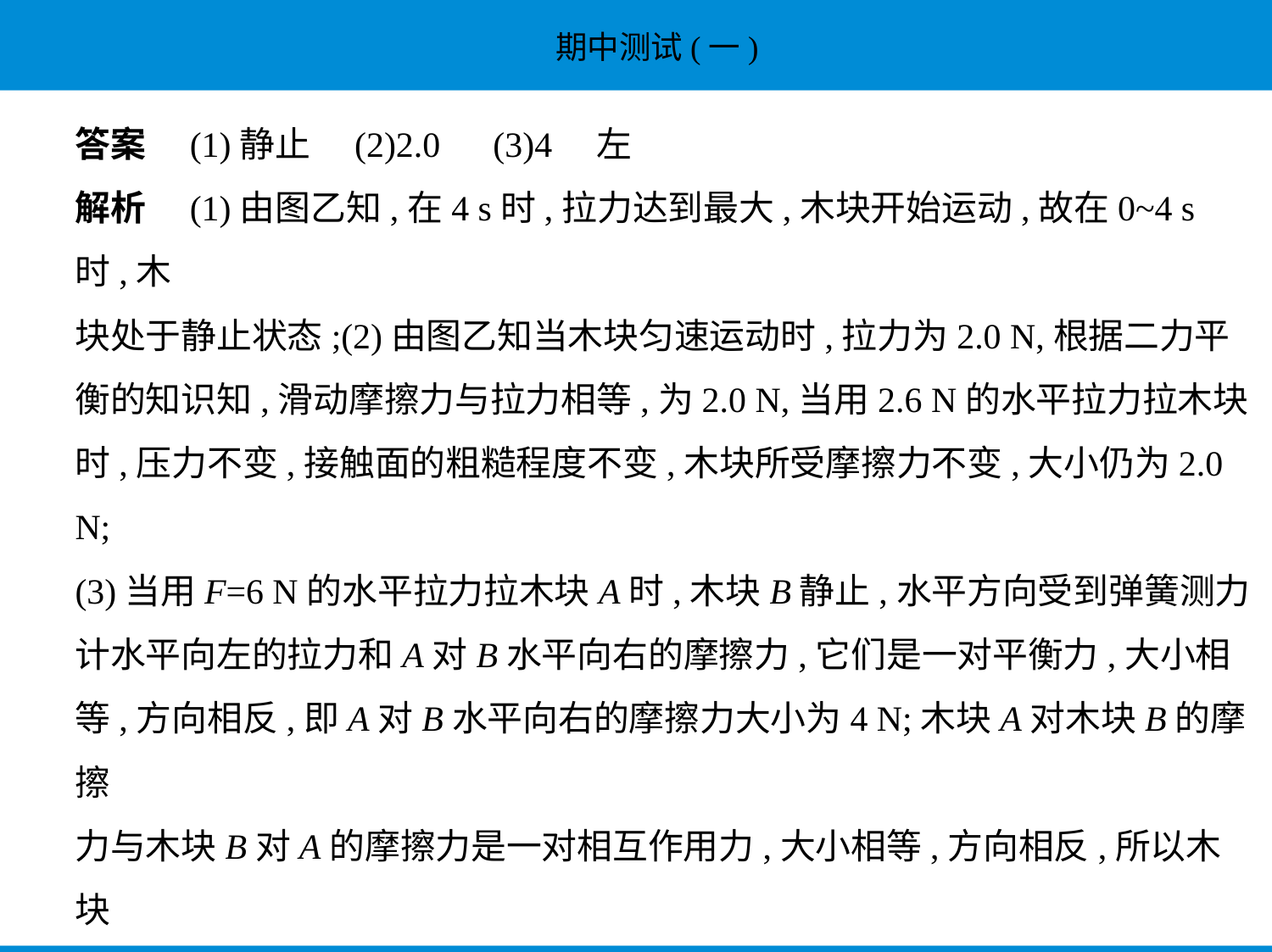

答案　(1)静止　(2)2.0　(3)4　左
解析　(1)由图乙知,在4 s时,拉力达到最大,木块开始运动,故在0~4 s时,木
块处于静止状态;(2)由图乙知当木块匀速运动时,拉力为2.0 N,根据二力平
衡的知识知,滑动摩擦力与拉力相等,为2.0 N,当用2.6 N的水平拉力拉木块
时,压力不变,接触面的粗糙程度不变,木块所受摩擦力不变,大小仍为2.0 N;
(3)当用F=6 N的水平拉力拉木块A时,木块B静止,水平方向受到弹簧测力
计水平向左的拉力和A对B水平向右的摩擦力,它们是一对平衡力,大小相
等,方向相反,即A对B水平向右的摩擦力大小为4 N;木块A对木块B的摩擦
力与木块B对A的摩擦力是一对相互作用力,大小相等,方向相反,所以木块
B对木块A的摩擦力的大小是4 N,方向水平向左。